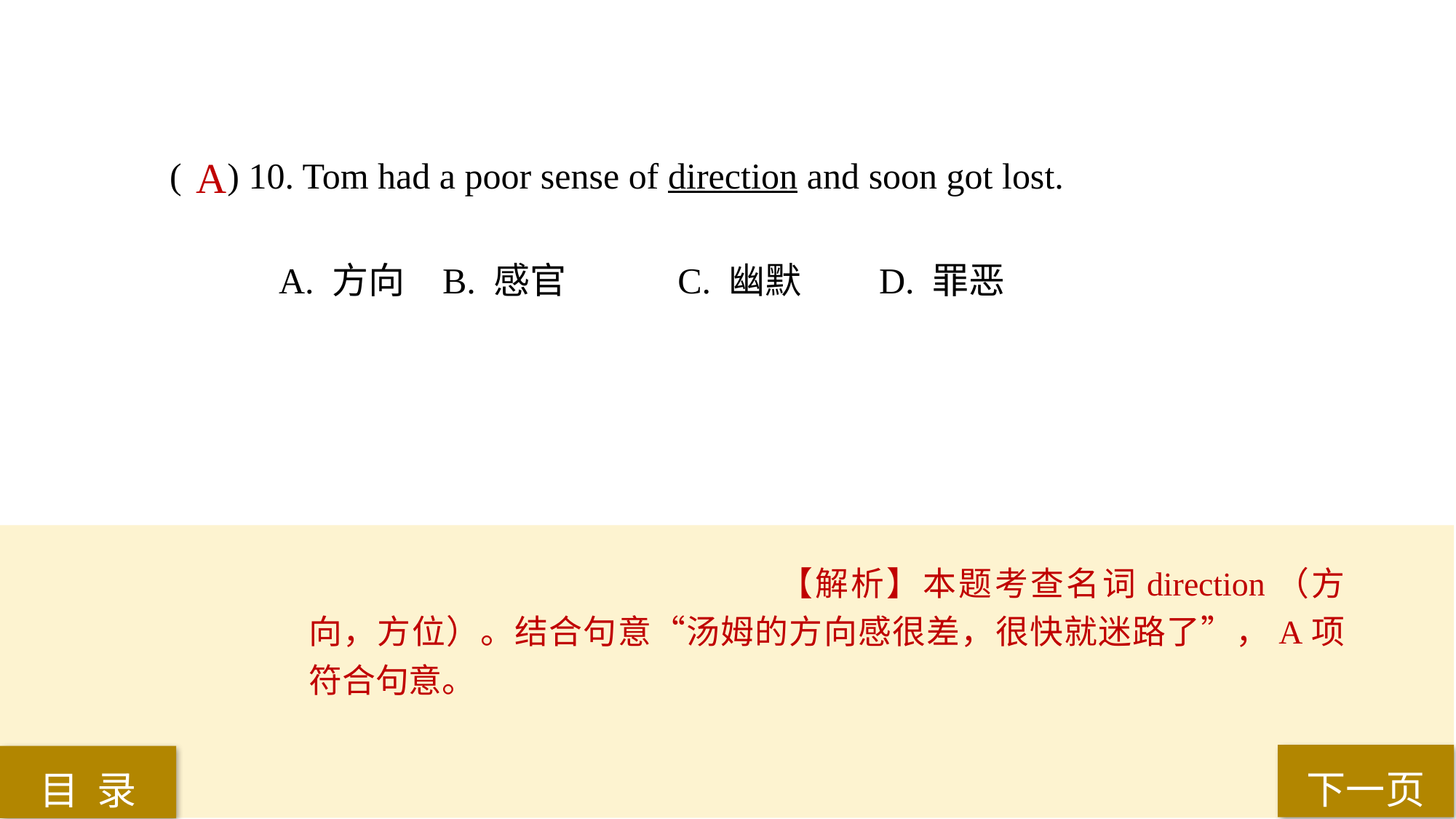

(     ) 10. Tom had a poor sense of direction and soon got lost.

A. 方向 	B. 感官	 C. 幽默 	D. 罪恶
A
【解析】本题考查名词direction（方向，方位）。结合句意“汤姆的方向感很差，很快就迷路了”，A项符合句意。